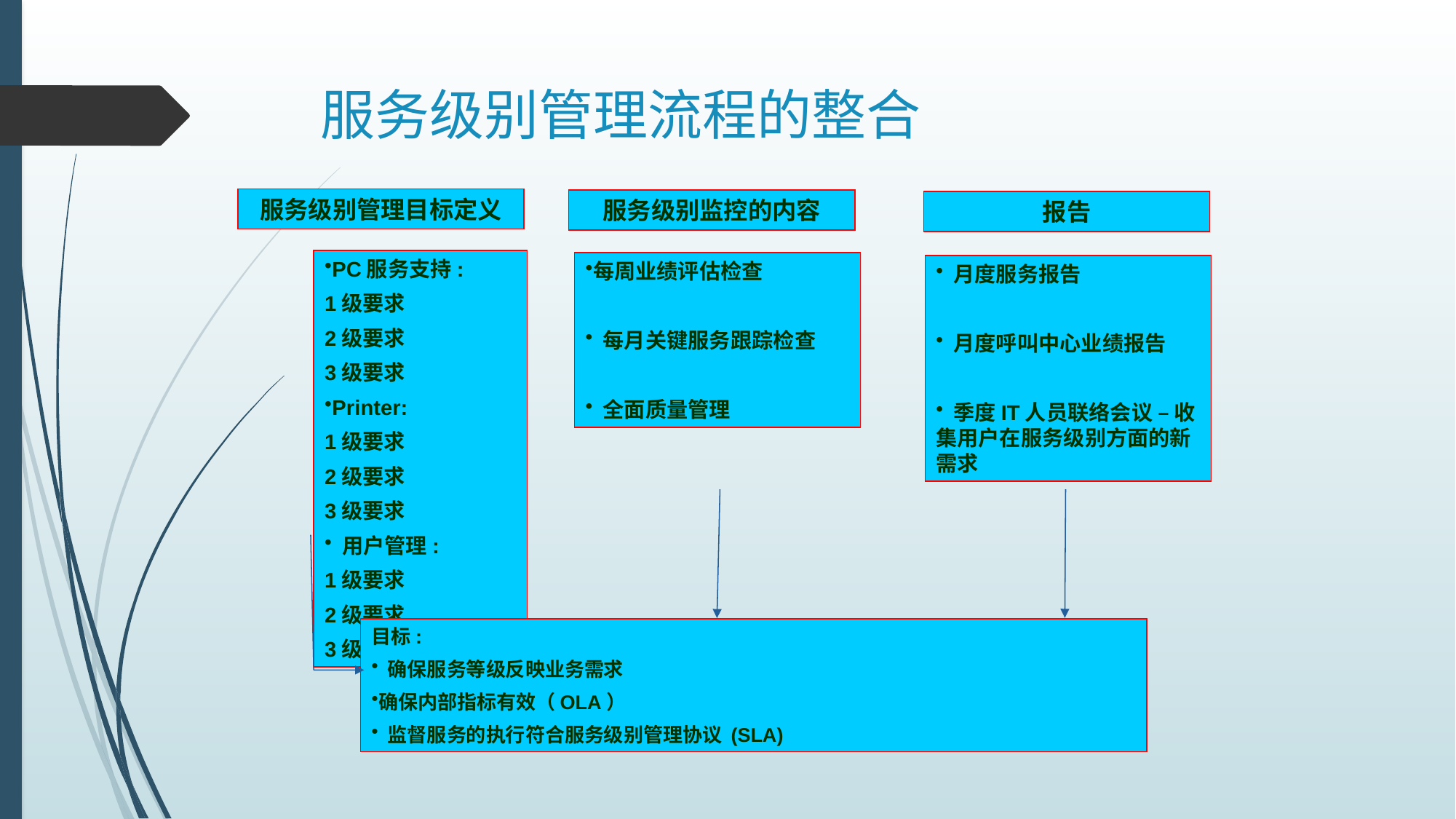

# 服务级别管理流程的整合
服务级别管理目标定义
服务级别监控的内容
报告
PC服务支持:
1级要求
2级要求
3级要求
Printer:
1级要求
2级要求
3级要求
 用户管理:
1级要求
2级要求
3级要求
每周业绩评估检查

 每月关键服务跟踪检查

 全面质量管理

 月度服务报告

 月度呼叫中心业绩报告

 季度IT人员联络会议 – 收集用户在服务级别方面的新需求

目标:
 确保服务等级反映业务需求
确保内部指标有效（OLA）
 监督服务的执行符合服务级别管理协议 (SLA)